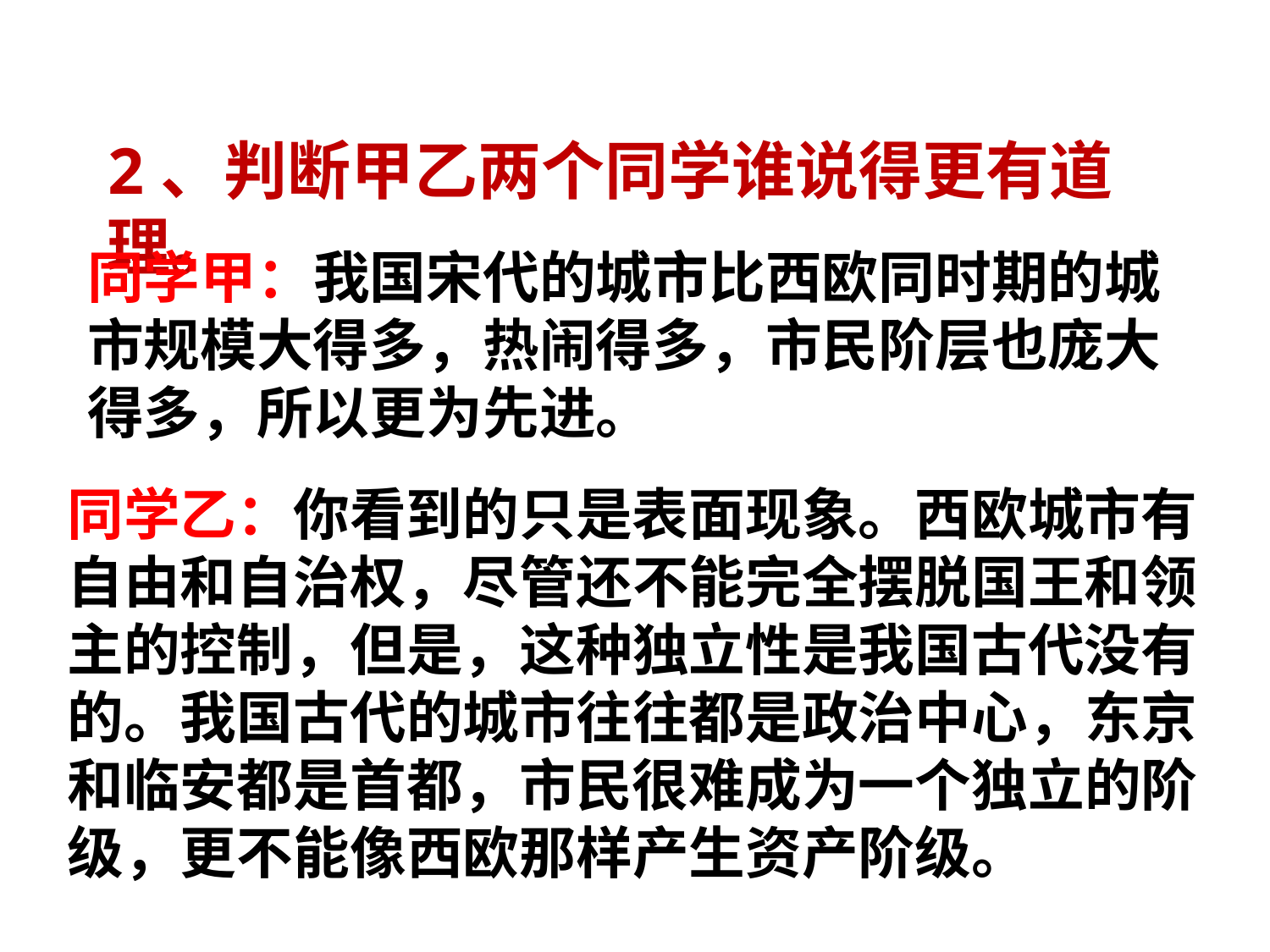

2、判断甲乙两个同学谁说得更有道理。

同学甲：我国宋代的城市比西欧同时期的城市规模大得多，热闹得多，市民阶层也庞大得多，所以更为先进。
同学乙：你看到的只是表面现象。西欧城市有自由和自治权，尽管还不能完全摆脱国王和领主的控制，但是，这种独立性是我国古代没有的。我国古代的城市往往都是政治中心，东京和临安都是首都，市民很难成为一个独立的阶级，更不能像西欧那样产生资产阶级。